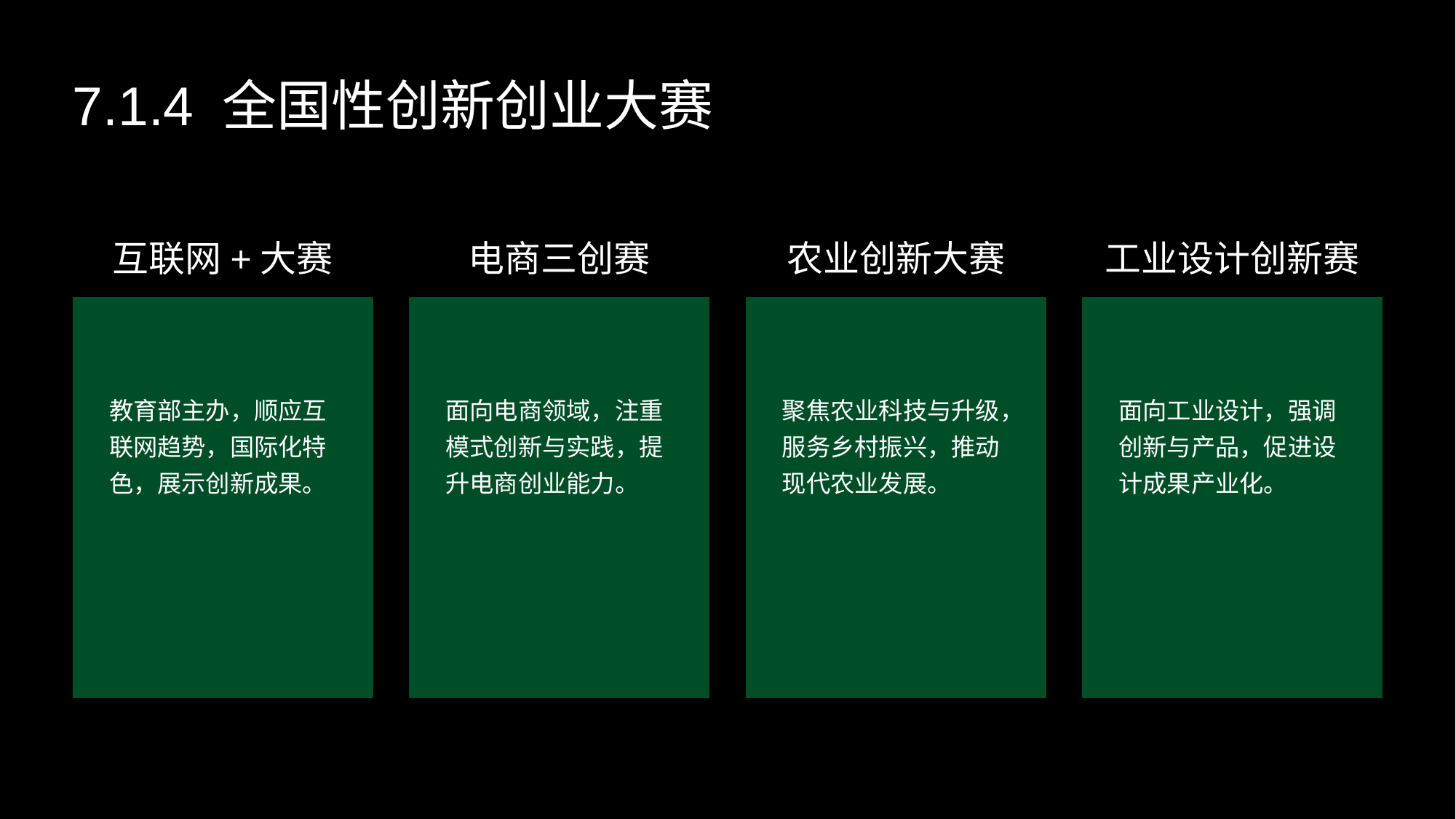

7.1.4 全国性创新创业大赛
互联网+大赛
电商三创赛
农业创新大赛
工业设计创新赛

教育部主办，顺应互联网趋势，国际化特色，展示创新成果。
面向电商领域，注重模式创新与实践，提升电商创业能力。
聚焦农业科技与升级，服务乡村振兴，推动现代农业发展。
面向工业设计，强调创新与产品，促进设计成果产业化。